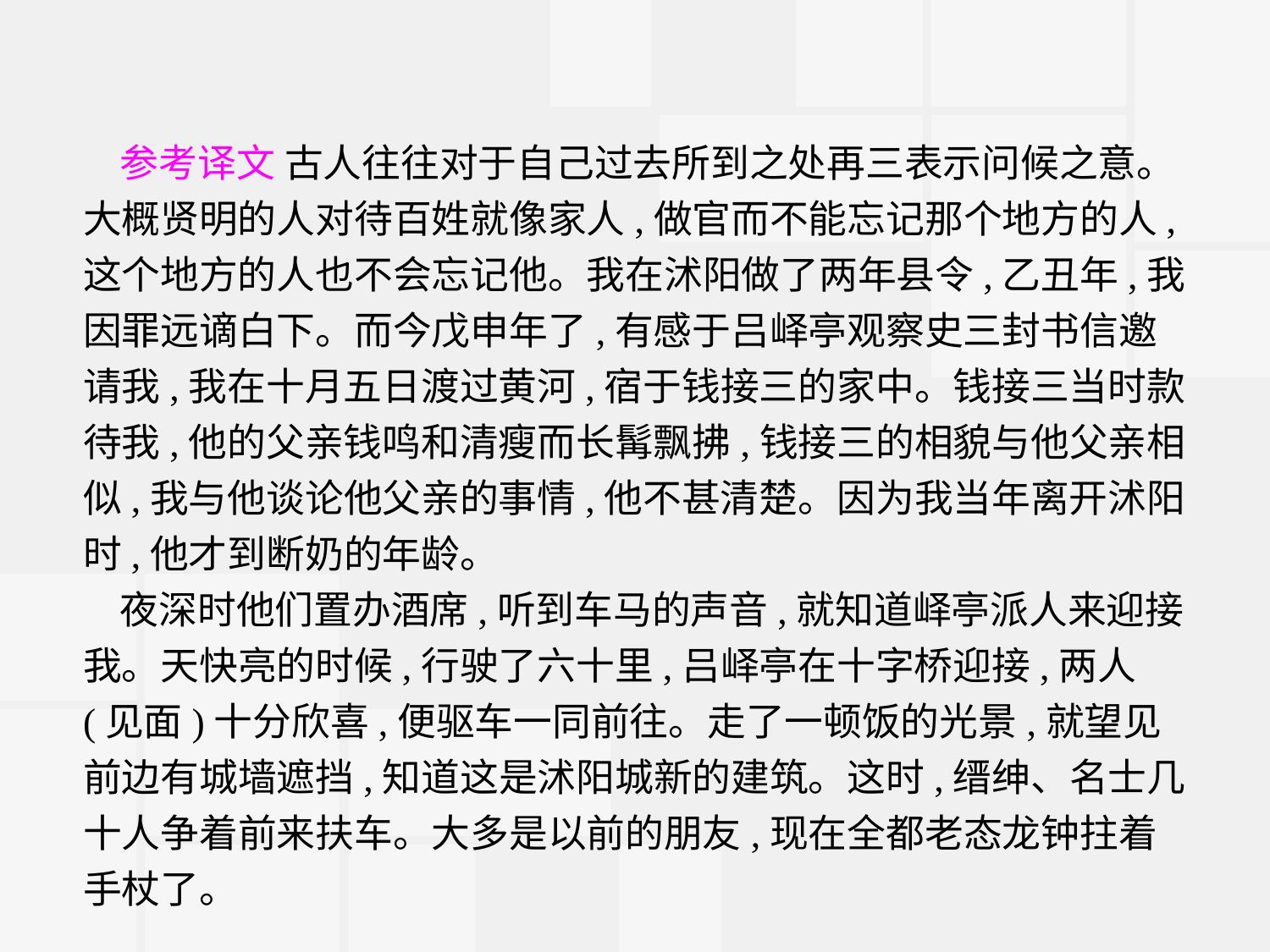

参考译文 古人往往对于自己过去所到之处再三表示问候之意。大概贤明的人对待百姓就像家人,做官而不能忘记那个地方的人,这个地方的人也不会忘记他。我在沭阳做了两年县令,乙丑年,我因罪远谪白下。而今戊申年了,有感于吕峄亭观察史三封书信邀请我,我在十月五日渡过黄河,宿于钱接三的家中。钱接三当时款待我,他的父亲钱鸣和清瘦而长髯飘拂,钱接三的相貌与他父亲相似,我与他谈论他父亲的事情,他不甚清楚。因为我当年离开沭阳时,他才到断奶的年龄。
夜深时他们置办酒席,听到车马的声音,就知道峄亭派人来迎接我。天快亮的时候,行驶了六十里,吕峄亭在十字桥迎接,两人(见面)十分欣喜,便驱车一同前往。走了一顿饭的光景,就望见前边有城墙遮挡,知道这是沭阳城新的建筑。这时,缙绅、名士几十人争着前来扶车。大多是以前的朋友,现在全都老态龙钟拄着手杖了。